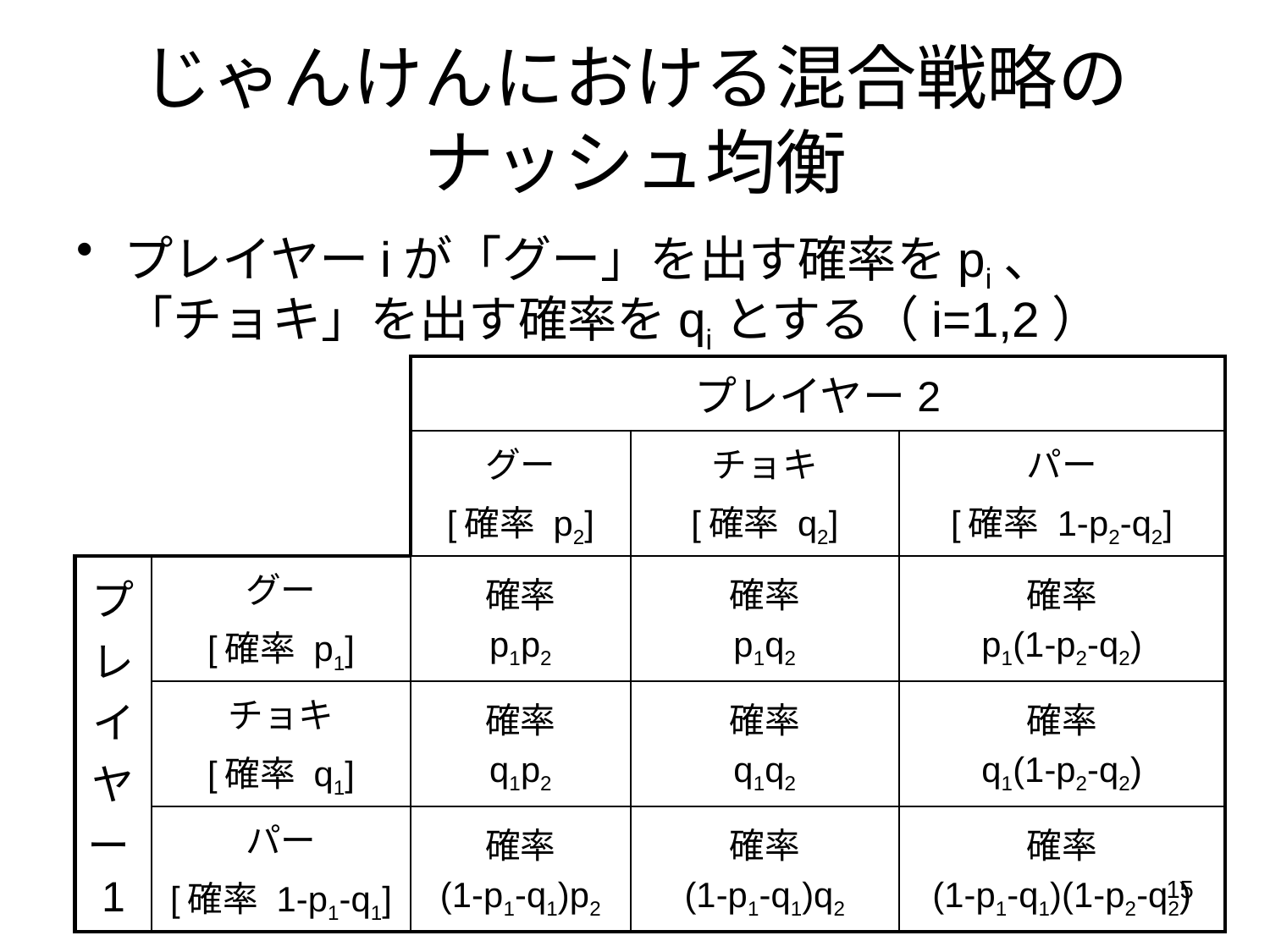

# じゃんけんにおける混合戦略のナッシュ均衡
プレイヤーiが「グー」を出す確率をpi、「チョキ」を出す確率をqiとする（i=1,2）

|  |  | プレイヤー2 |  |  |
| --- | --- | --- | --- | --- |
|  |  | グー [確率 p2] | チョキ [確率 q2] | パー [確率 1-p2-q2] |
| プレイヤー1 | グー [確率 p1] | 確率 p1p2 | 確率 p1q2 | 確率 p1(1-p2-q2) |
|  | チョキ [確率 q1] | 確率 q1p2 | 確率 q1q2 | 確率 q1(1-p2-q2) |
|  | パー [確率 1-p1-q1] | 確率 (1-p1-q1)p2 | 確率 (1-p1-q1)q2 | 確率 (1-p1-q1)(1-p2-q2) |
15